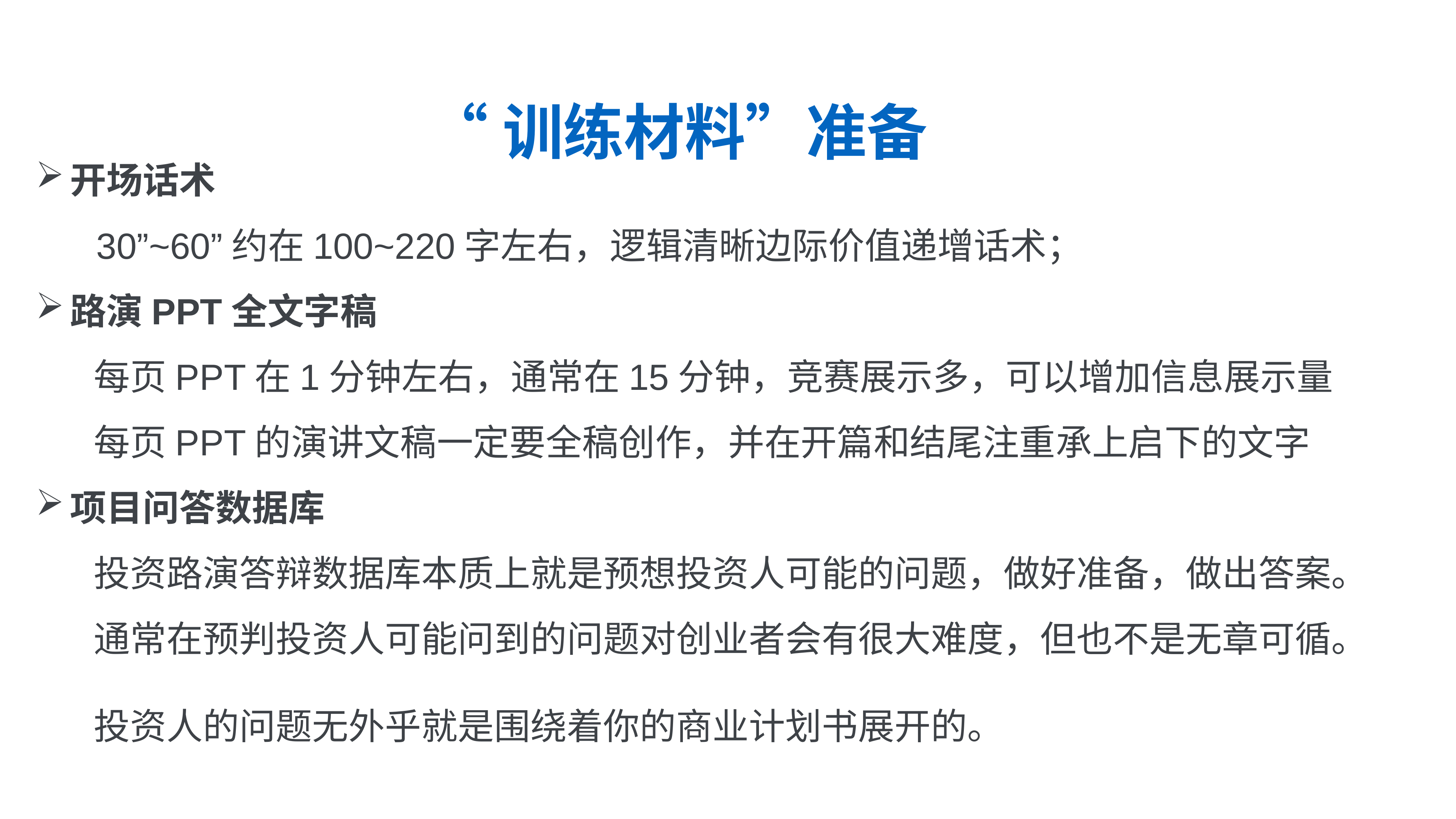

“训练材料”准备
开场话术
      30”~60”约在100~220字左右，逻辑清晰边际价值递增话术；
路演PPT全文字稿
      每页PPT在1分钟左右，通常在15分钟，竞赛展示多，可以增加信息展示量
      每页PPT的演讲文稿一定要全稿创作，并在开篇和结尾注重承上启下的文字
项目问答数据库
      投资路演答辩数据库本质上就是预想投资人可能的问题，做好准备，做出答案。
      通常在预判投资人可能问到的问题对创业者会有很大难度，但也不是无章可循。
      投资人的问题无外乎就是围绕着你的商业计划书展开的。